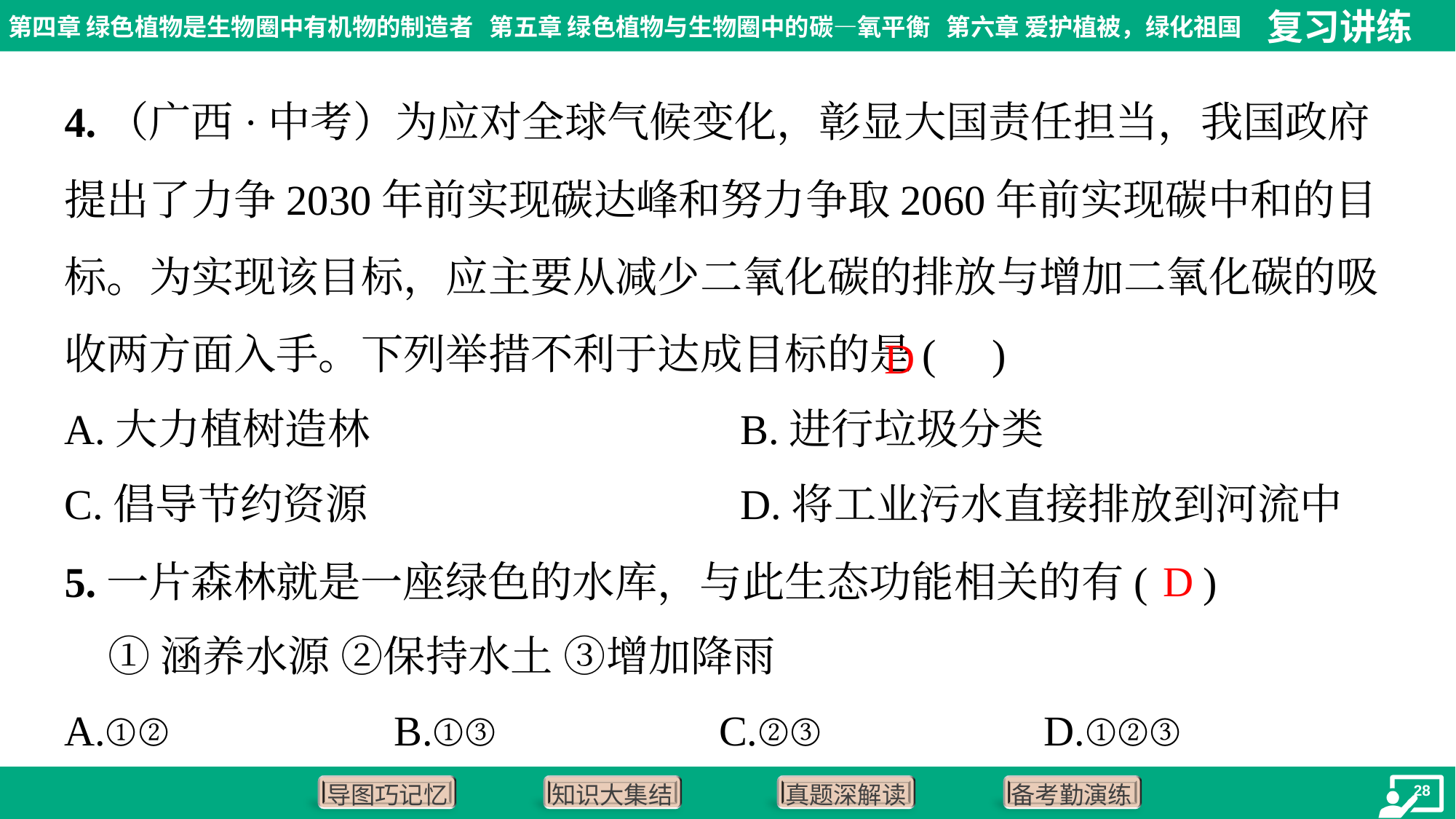

4.（广西·中考）为应对全球气候变化，彰显大国责任担当，我国政府提出了力争2030年前实现碳达峰和努力争取2060年前实现碳中和的目标。为实现该目标，应主要从减少二氧化碳的排放与增加二氧化碳的吸收两方面入手。下列举措不利于达成目标的是(     )
D
A.大力植树造林	B.进行垃圾分类
C.倡导节约资源	D.将工业污水直接排放到河流中
5.一片森林就是一座绿色的水库，与此生态功能相关的有(     )
    ①涵养水源 ②保持水土 ③增加降雨
D
A.①②	B.①③	C.②③	D.①②③